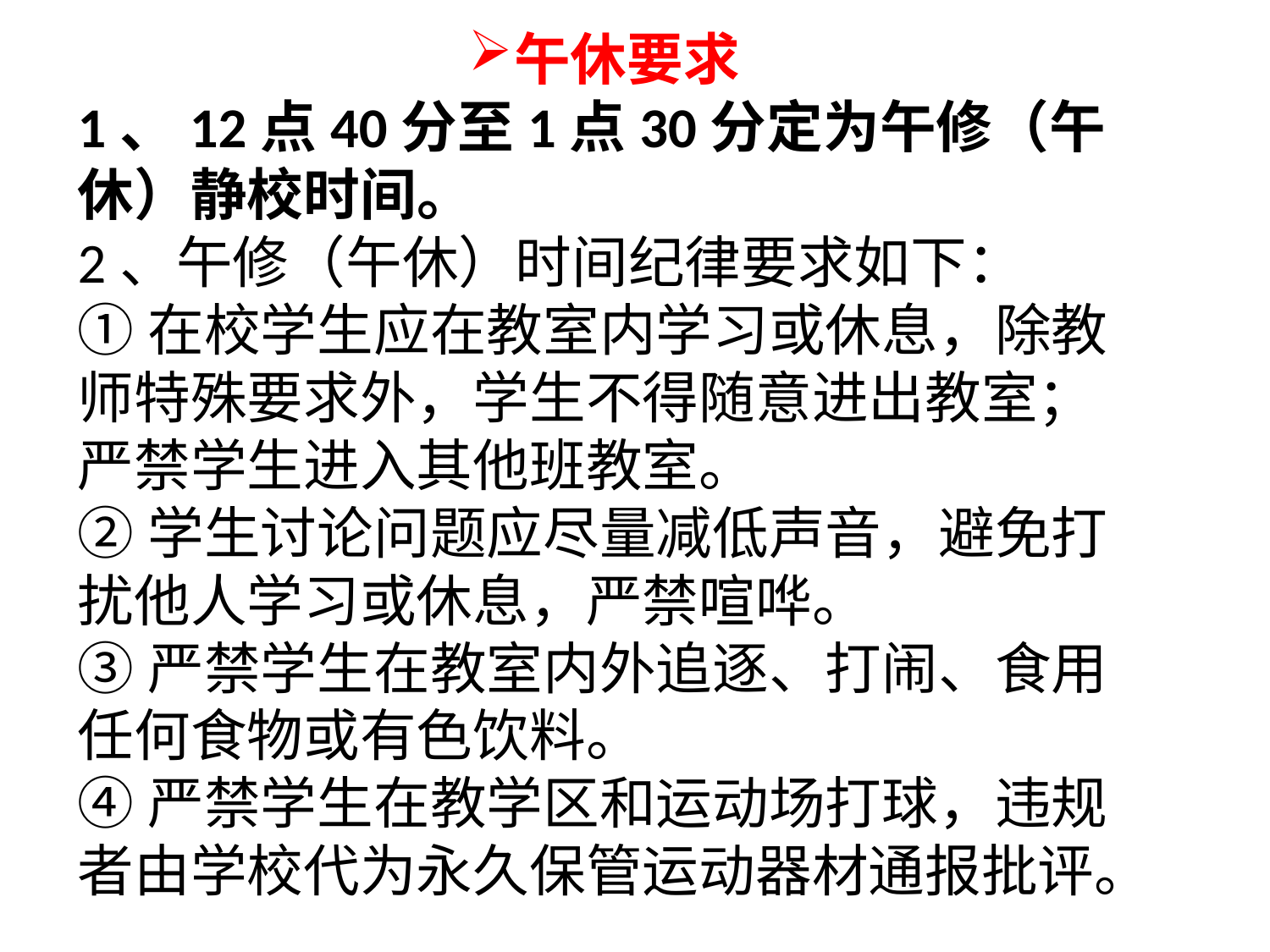

午休要求
1、12点40分至1点30分定为午修（午休）静校时间。
2、午修（午休）时间纪律要求如下：
①在校学生应在教室内学习或休息，除教师特殊要求外，学生不得随意进出教室；严禁学生进入其他班教室。
②学生讨论问题应尽量减低声音，避免打扰他人学习或休息，严禁喧哗。
③严禁学生在教室内外追逐、打闹、食用任何食物或有色饮料。
④严禁学生在教学区和运动场打球，违规者由学校代为永久保管运动器材通报批评。